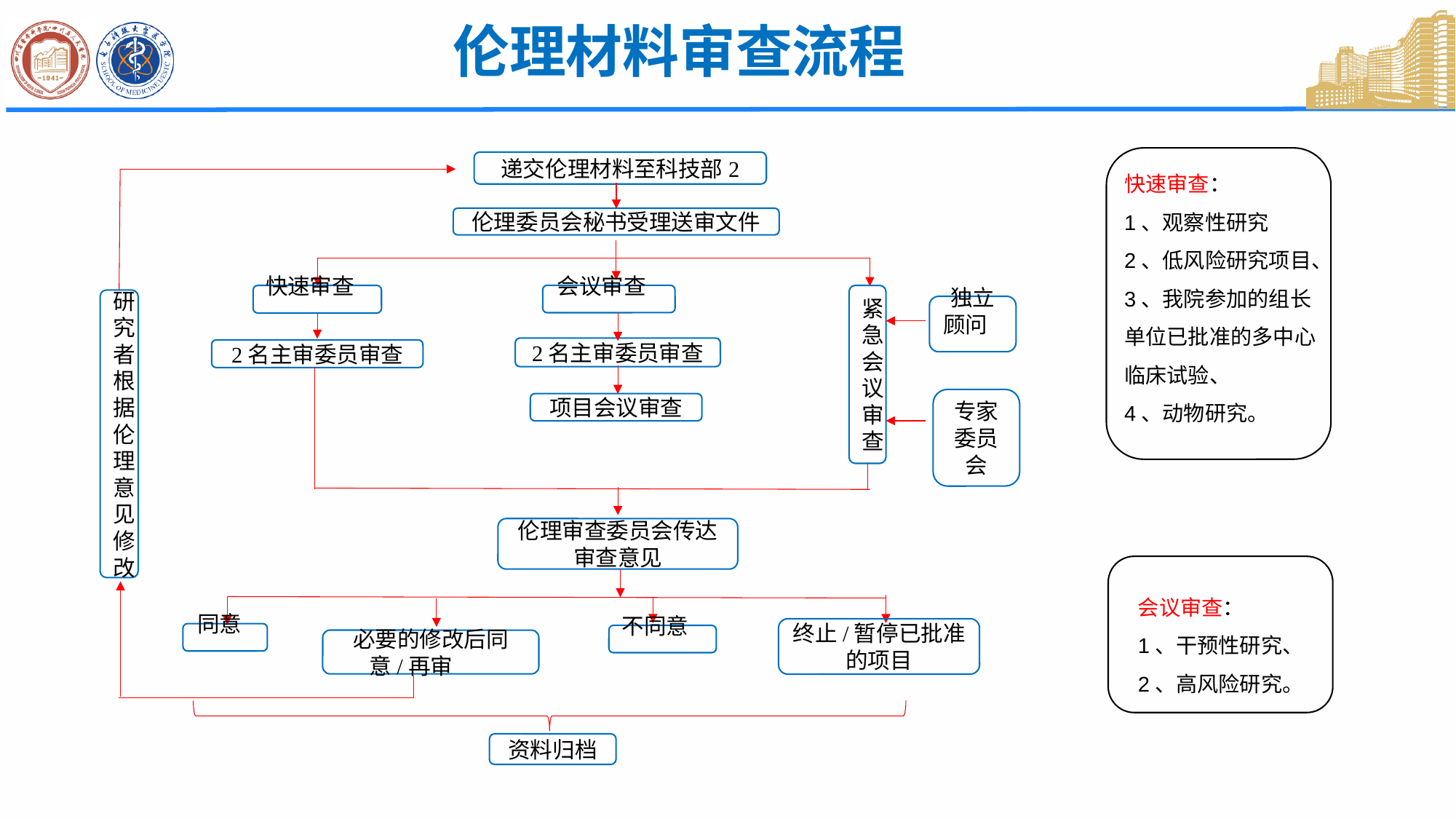

伦理材料审查流程

快速审查：
1、观察性研究
2、低风险研究项目、3、我院参加的组长单位已批准的多中心临床试验、
4、动物研究。

递交伦理材料至科技部2

伦理委员会秘书受理送审文件

会议审查
紧急会议审查
快速审查
研究者根据伦理意见修改
独立顾问
2名主审委员审查
2名主审委员审查
专家委员会

项目会议审查
伦理审查委员会传达审查意见
终止/暂停已批准的项目
同意
不同意
必要的修改后同意/再审
资料归档

会议审查：
1、干预性研究、
2、高风险研究。